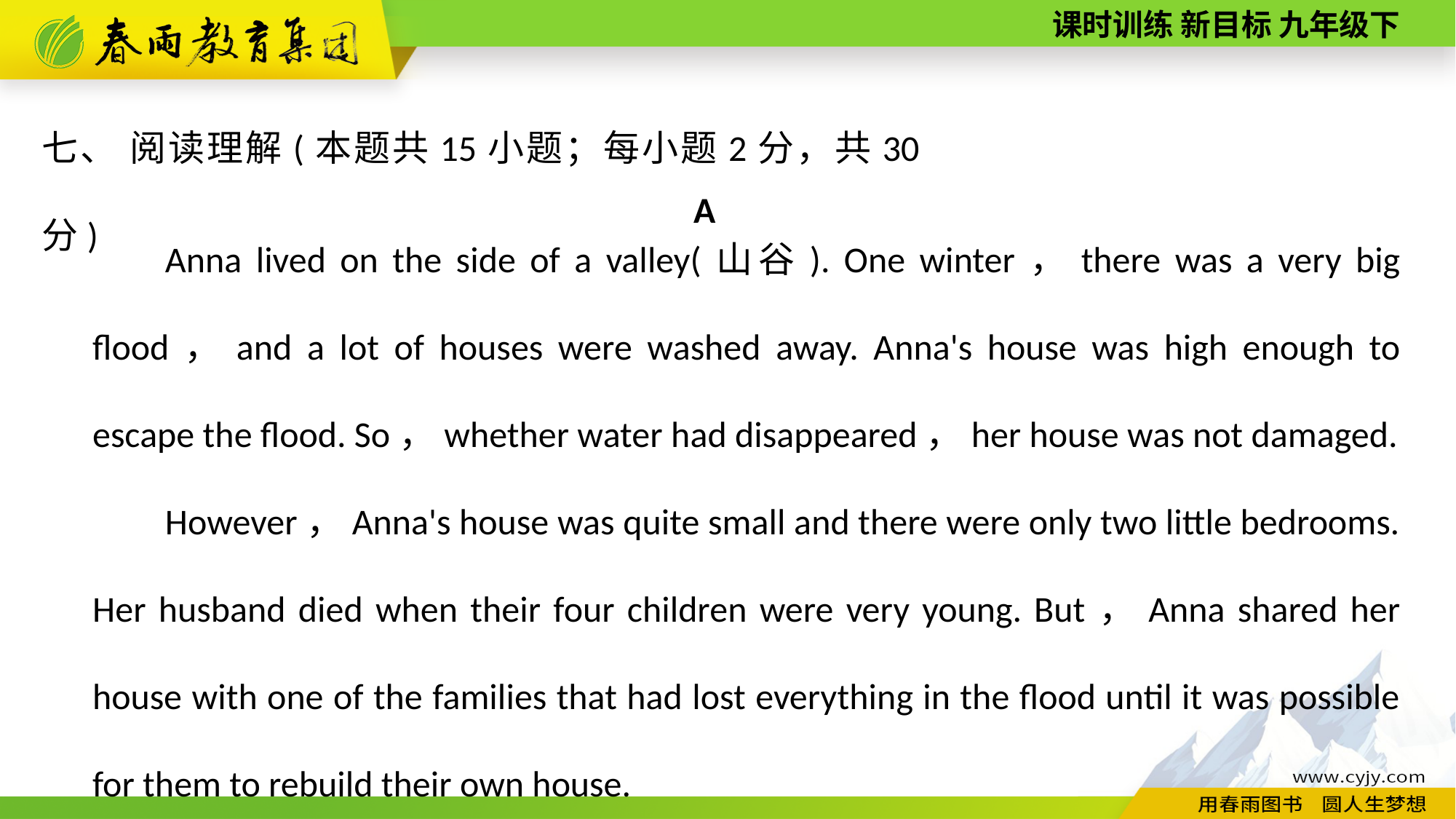

七、 阅读理解(本题共15小题；每小题2分，共30分)
A
Anna lived on the side of a valley(山谷). One winter，there was a very big flood，and a lot of houses were washed away. Anna's house was high enough to escape the flood. So，whether water had disappeared，her house was not damaged.
However，Anna's house was quite small and there were only two little bedrooms. Her husband died when their four children were very young. But，Anna shared her house with one of the families that had lost everything in the flood until it was possible for them to rebuild their own house.